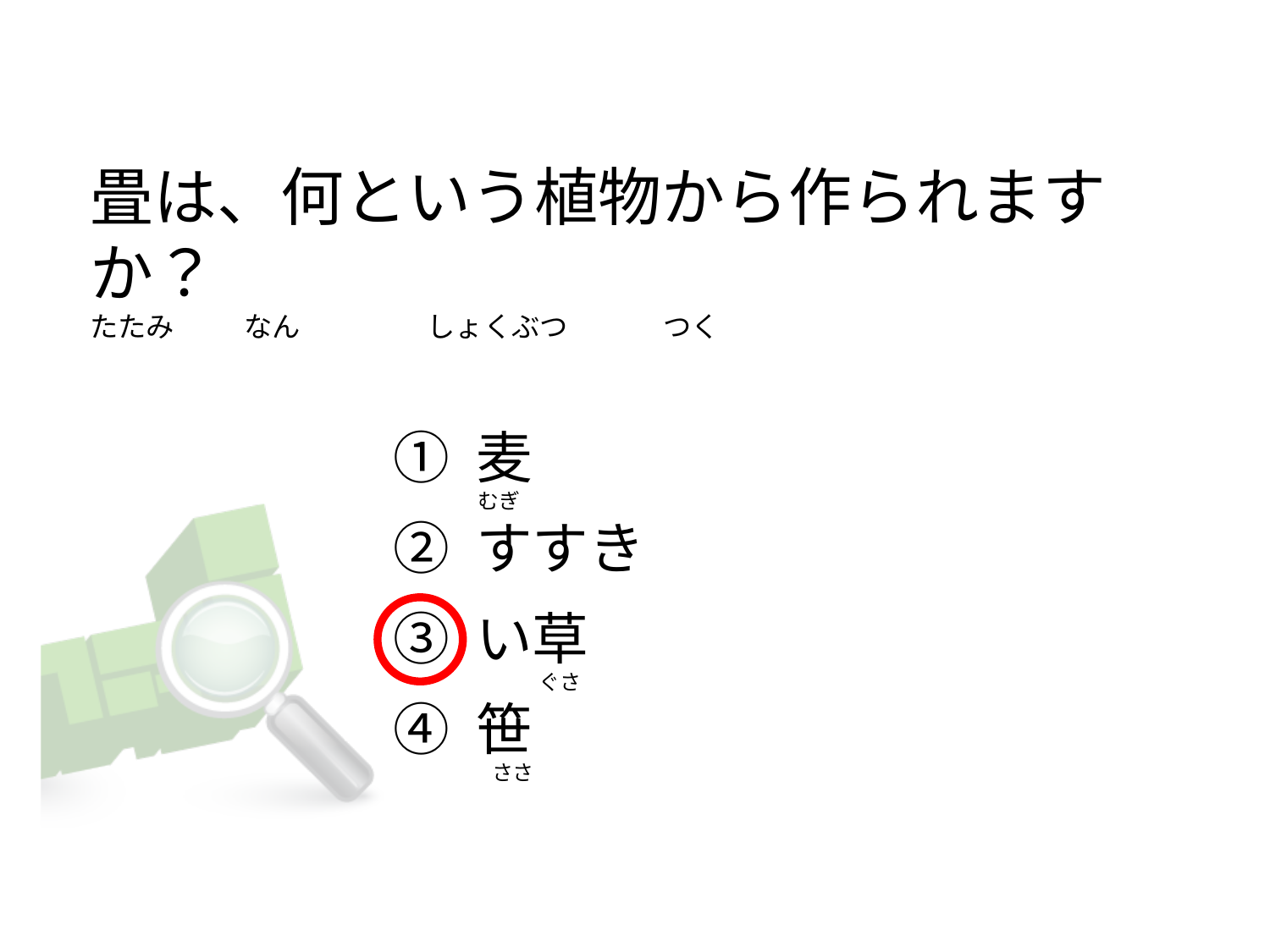

# 畳は、何という植物から作られますか？ たたみ           なん                    しょくぶつ               つく
① 麦
② すすき
③ い草
④ 笹
むぎ

            ぐさ
  ささ